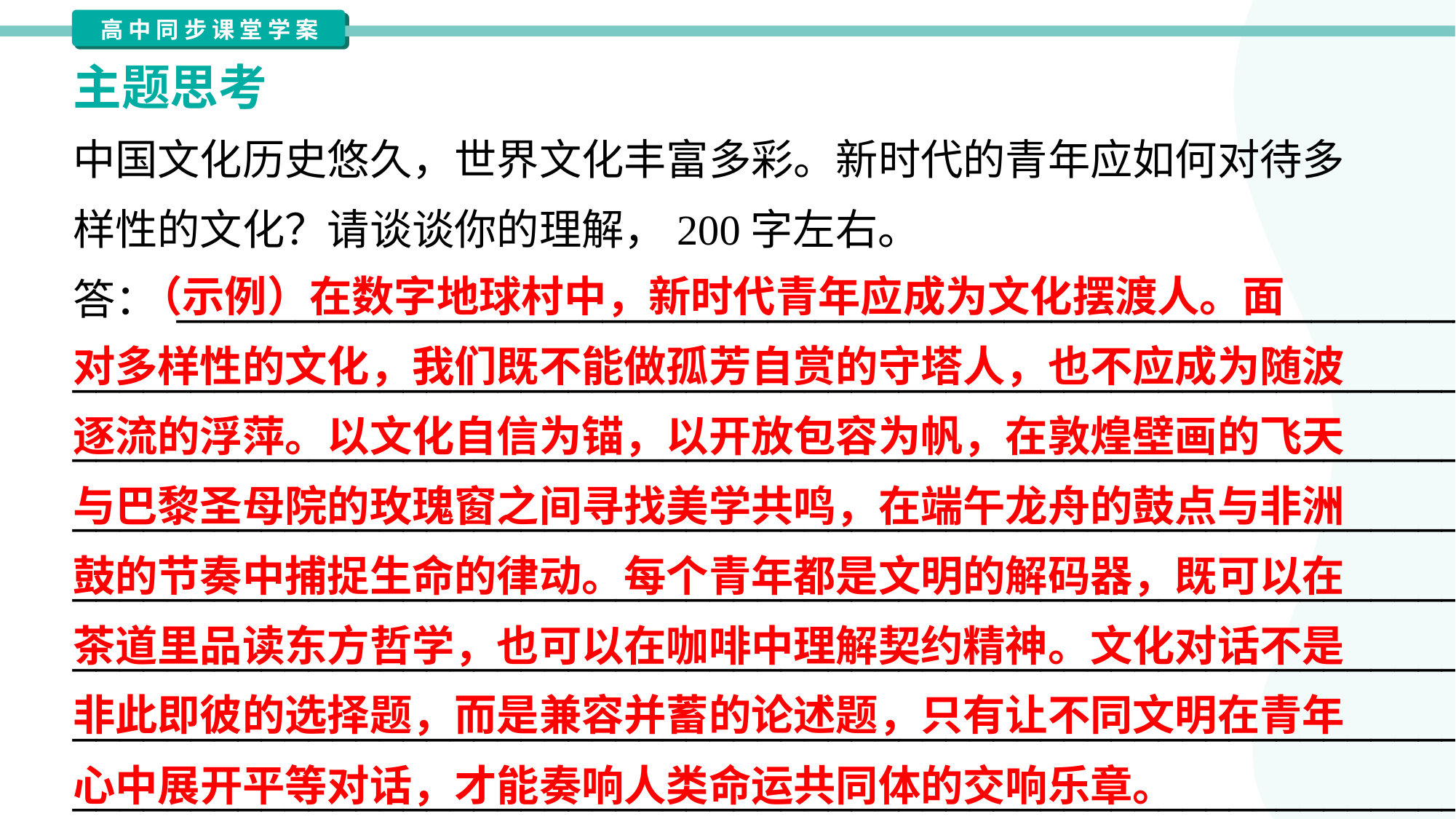

主题思考
中国文化历史悠久，世界文化丰富多彩。新时代的青年应如何对待多
样性的文化？请谈谈你的理解，200字左右。
答： ________________________________________________________
_____________________________________________________________
_____________________________________________________________
_____________________________________________________________
_____________________________________________________________
_____________________________________________________________
_____________________________________________________________
_____________________________________________________________
      （示例）在数字地球村中，新时代青年应成为文化摆渡人。面
对多样性的文化，我们既不能做孤芳自赏的守塔人，也不应成为随波
逐流的浮萍。以文化自信为锚，以开放包容为帆，在敦煌壁画的飞天
与巴黎圣母院的玫瑰窗之间寻找美学共鸣，在端午龙舟的鼓点与非洲
鼓的节奏中捕捉生命的律动。每个青年都是文明的解码器，既可以在
茶道里品读东方哲学，也可以在咖啡中理解契约精神。文化对话不是
非此即彼的选择题，而是兼容并蓄的论述题，只有让不同文明在青年
心中展开平等对话，才能奏响人类命运共同体的交响乐章。